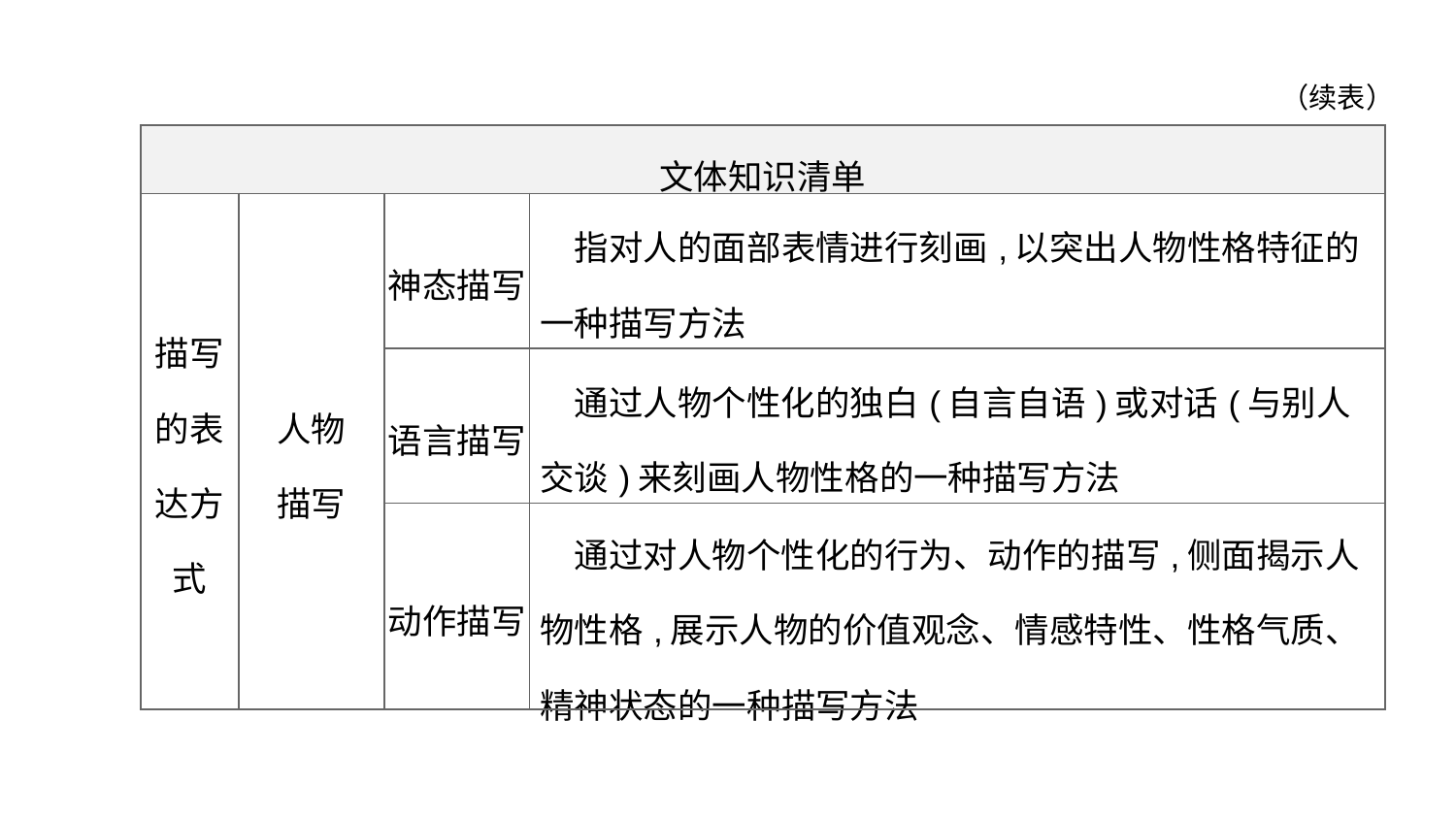

（续表）
| 文体知识清单 |  |  |  |
| --- | --- | --- | --- |
| 描写的表达方式 | 人物 描写 | 神态描写 | 指对人的面部表情进行刻画,以突出人物性格特征的一种描写方法 |
|  |  | 语言描写 | 通过人物个性化的独白(自言自语)或对话(与别人交谈)来刻画人物性格的一种描写方法 |
|  |  | 动作描写 | 通过对人物个性化的行为、动作的描写,侧面揭示人物性格,展示人物的价值观念、情感特性、性格气质、精神状态的一种描写方法 |